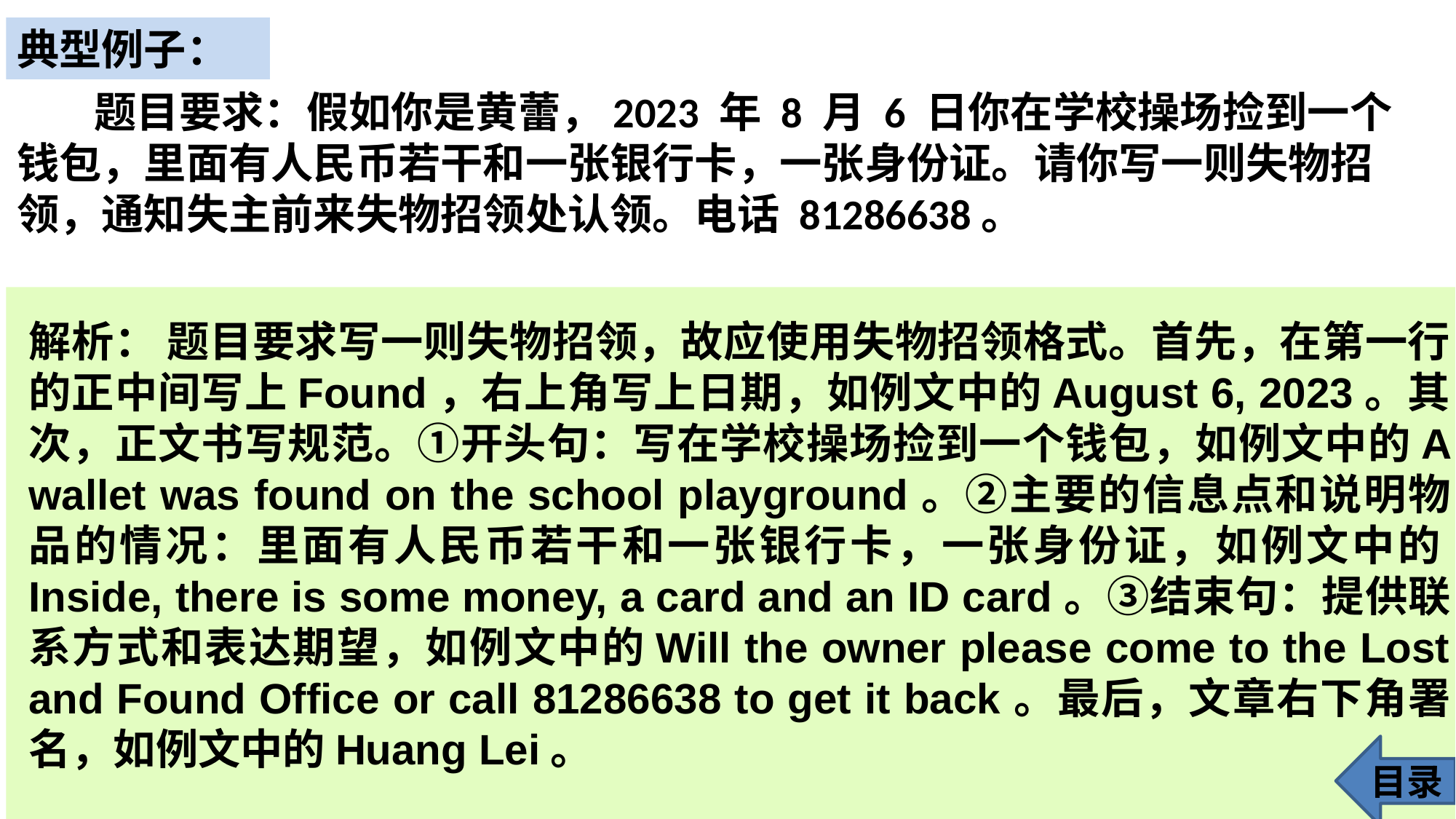

典型例子：
       题目要求：假如你是黄蕾，2023 年 8 月 6 日你在学校操场捡到一个钱包，里面有人民币若干和一张银行卡，一张身份证。请你写一则失物招领，通知失主前来失物招领处认领。电话 81286638。

解析： 题目要求写一则失物招领，故应使用失物招领格式。首先，在第一行的正中间写上Found，右上角写上日期，如例文中的August 6, 2023。其次，正文书写规范。①开头句：写在学校操场捡到一个钱包，如例文中的A wallet was found on the school playground。②主要的信息点和说明物品的情况：里面有人民币若干和一张银行卡，一张身份证，如例文中的Inside, there is some money, a card and an ID card。③结束句：提供联系方式和表达期望，如例文中的Will the owner please come to the Lost and Found Office or call 81286638 to get it back。最后，文章右下角署名，如例文中的Huang Lei。
目录
60